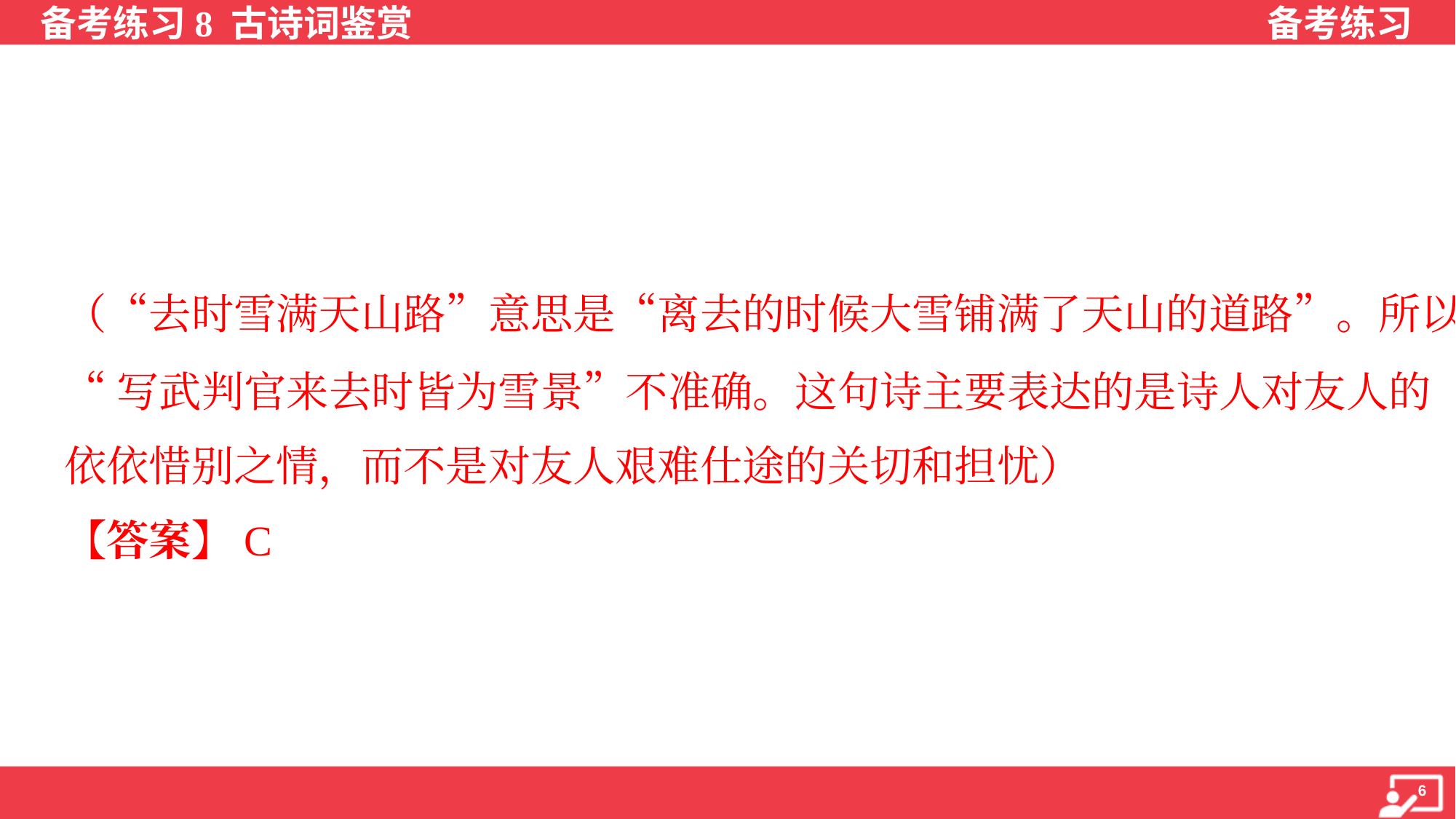

（“去时雪满天山路”意思是“离去的时候大雪铺满了天山的道路”。所以
“写武判官来去时皆为雪景”不准确。这句诗主要表达的是诗人对友人的
依依惜别之情，而不是对友人艰难仕途的关切和担忧）
【答案】C